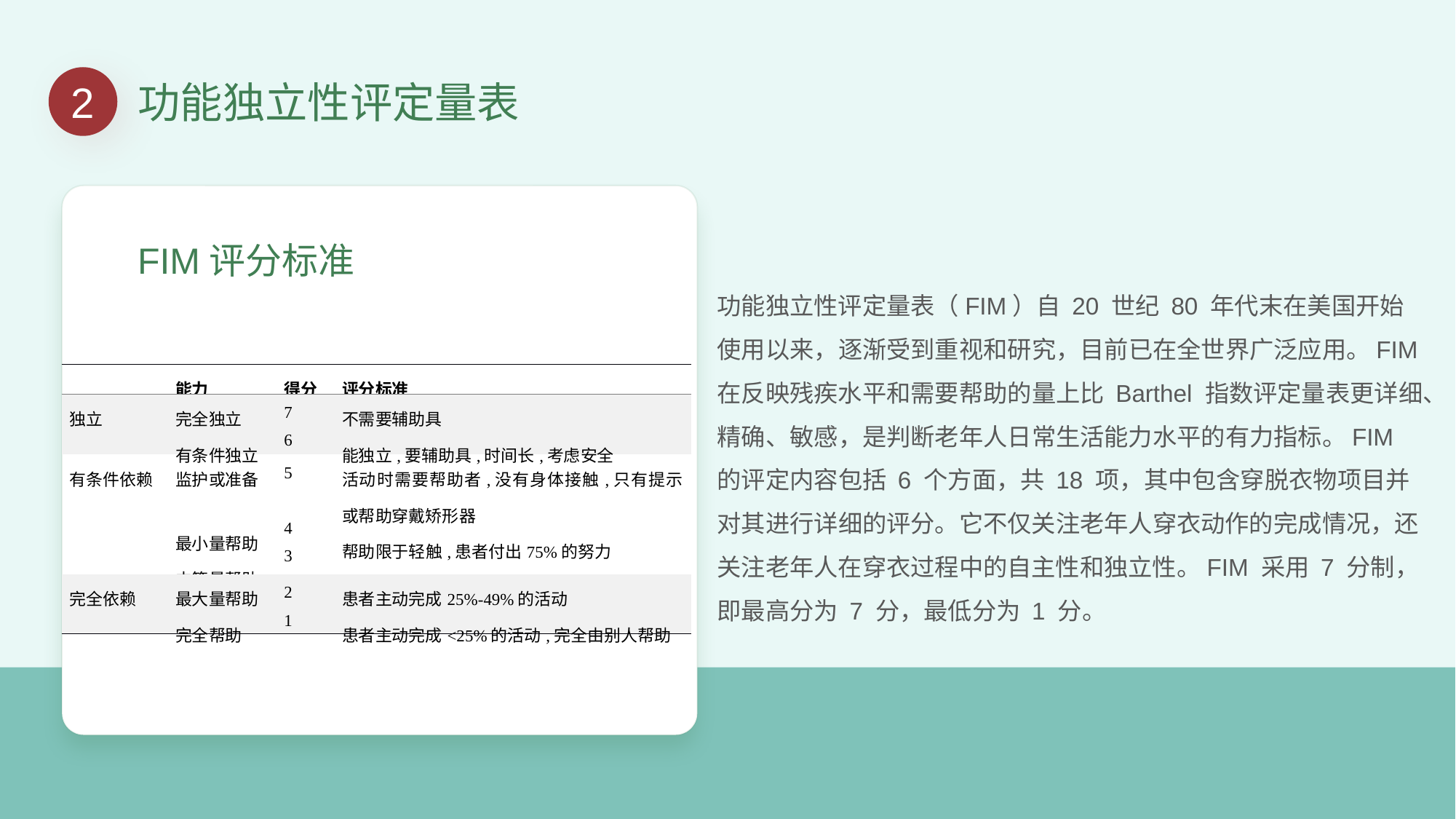

2
功能独立性评定量表

FIM评分标准
功能独立性评定量表（FIM）自 20 世纪 80 年代末在美国开始使用以来，逐渐受到重视和研究，目前已在全世界广泛应用。FIM 在反映残疾水平和需要帮助的量上比 Barthel 指数评定量表更详细、精确、敏感，是判断老年人日常生活能力水平的有力指标。FIM 的评定内容包括 6 个方面，共 18 项，其中包含穿脱衣物项目并对其进行详细的评分。它不仅关注老年人穿衣动作的完成情况，还关注老年人在穿衣过程中的自主性和独立性。FIM 采用 7 分制，即最高分为 7 分，最低分为 1 分。
|  | 能力 | 得分 | 评分标准 |
| --- | --- | --- | --- |
| 独立 | 完全独立 有条件独立 | 7 6 | 不需要辅助具 能独立,要辅助具,时间长,考虑安全 |
| 有条件依赖 | 监护或准备   最小量帮助 中等量帮助 | 5   4 3 | 活动时需要帮助者,没有身体接触,只有提示或帮助穿戴矫形器 帮助限于轻触,患者付出75%的努力 多轻触,患者付出50%-74%的努力 |
| 完全依赖 | 最大量帮助 完全帮助 | 2 1 | 患者主动完成25%-49%的活动 患者主动完成<25%的活动,完全由别人帮助 |